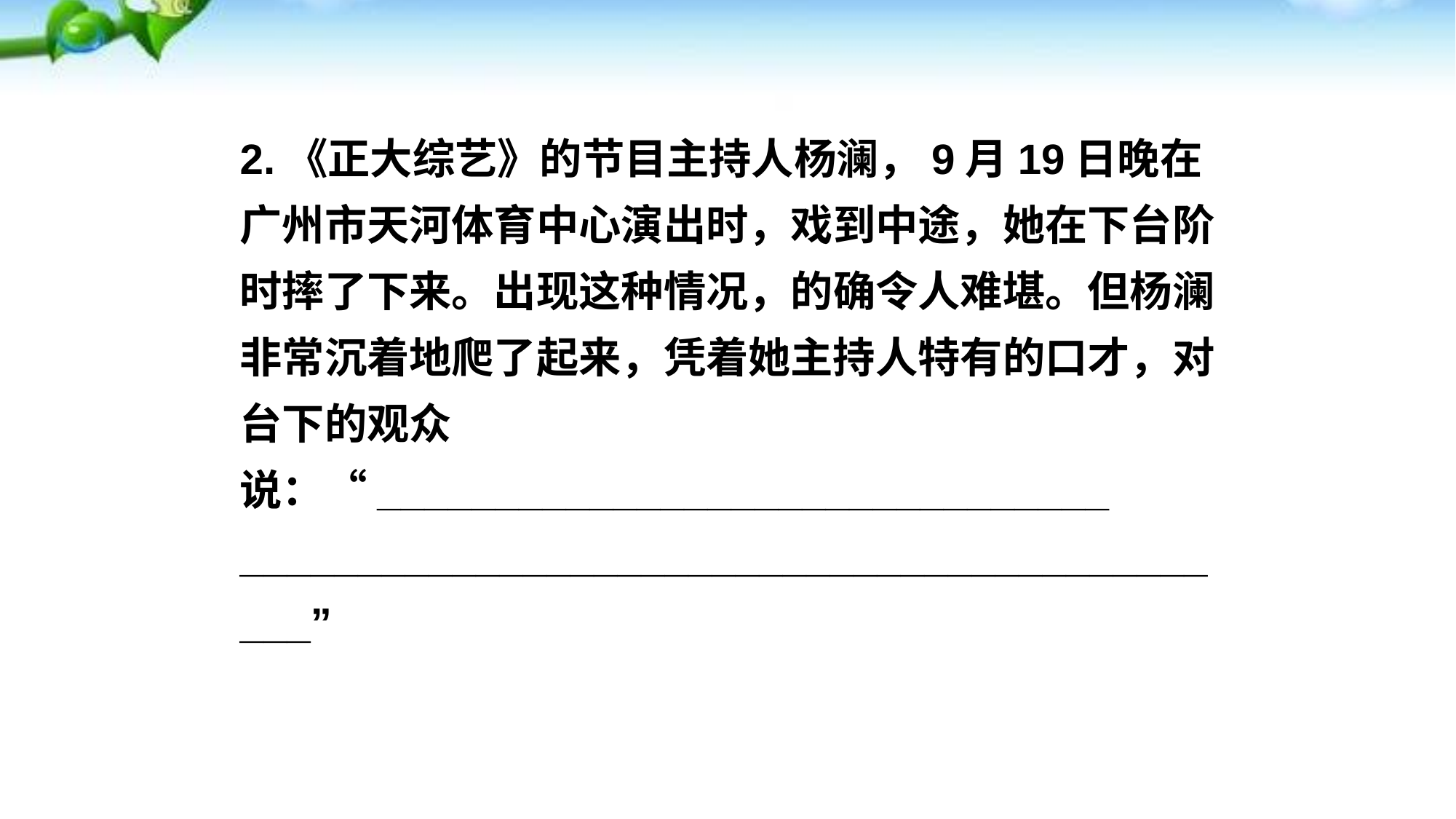

2.《正大综艺》的节目主持人杨澜，9月19日晚在广州市天河体育中心演出时，戏到中途，她在下台阶时摔了下来。出现这种情况，的确令人难堪。但杨澜非常沉着地爬了起来，凭着她主持人特有的口才，对台下的观众说：“_______________________________
____________________________________________”